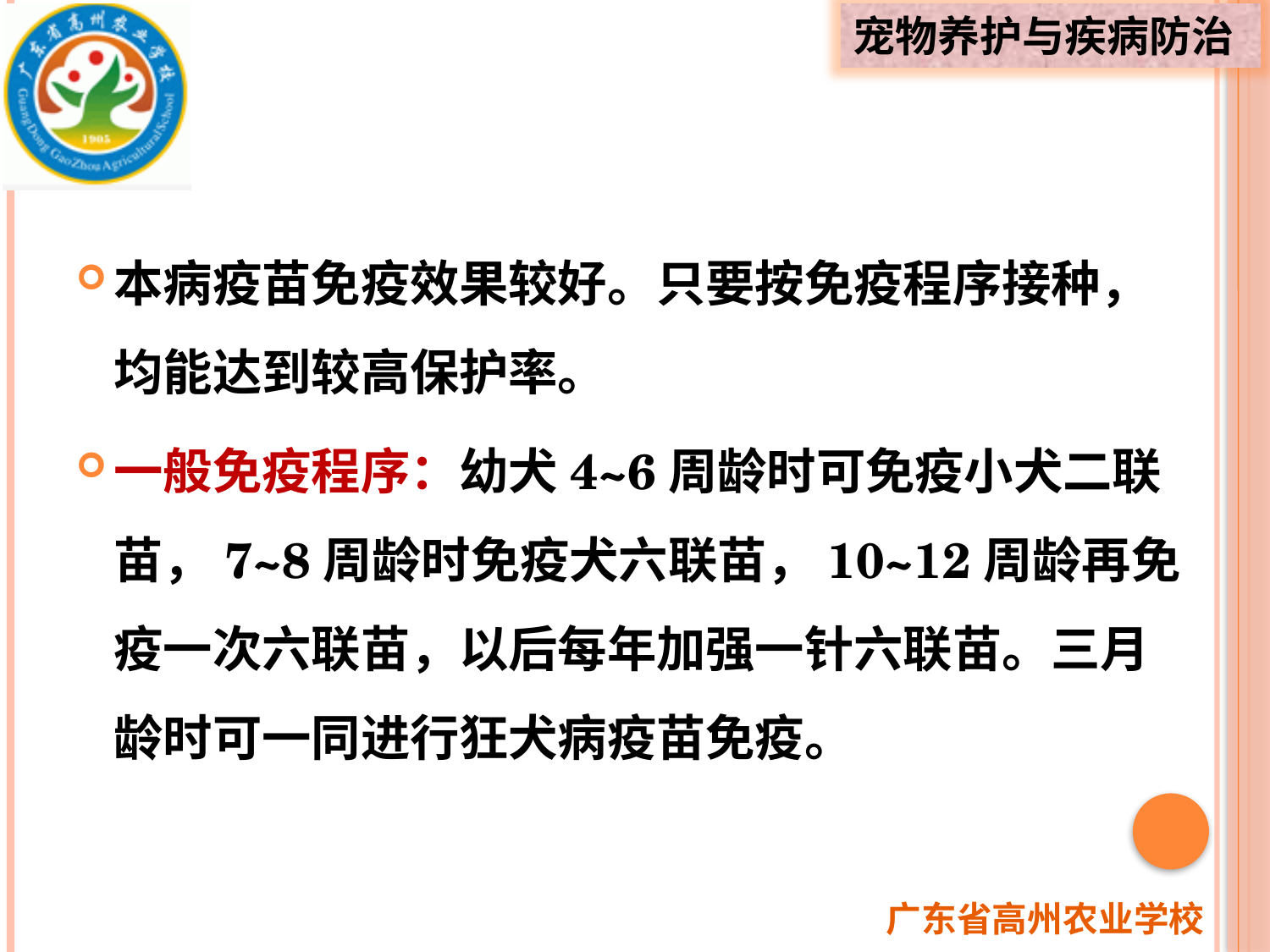

本病疫苗免疫效果较好。只要按免疫程序接种，均能达到较高保护率。
一般免疫程序：幼犬4~6周龄时可免疫小犬二联苗，7~8周龄时免疫犬六联苗，10~12周龄再免疫一次六联苗，以后每年加强一针六联苗。三月龄时可一同进行狂犬病疫苗免疫。